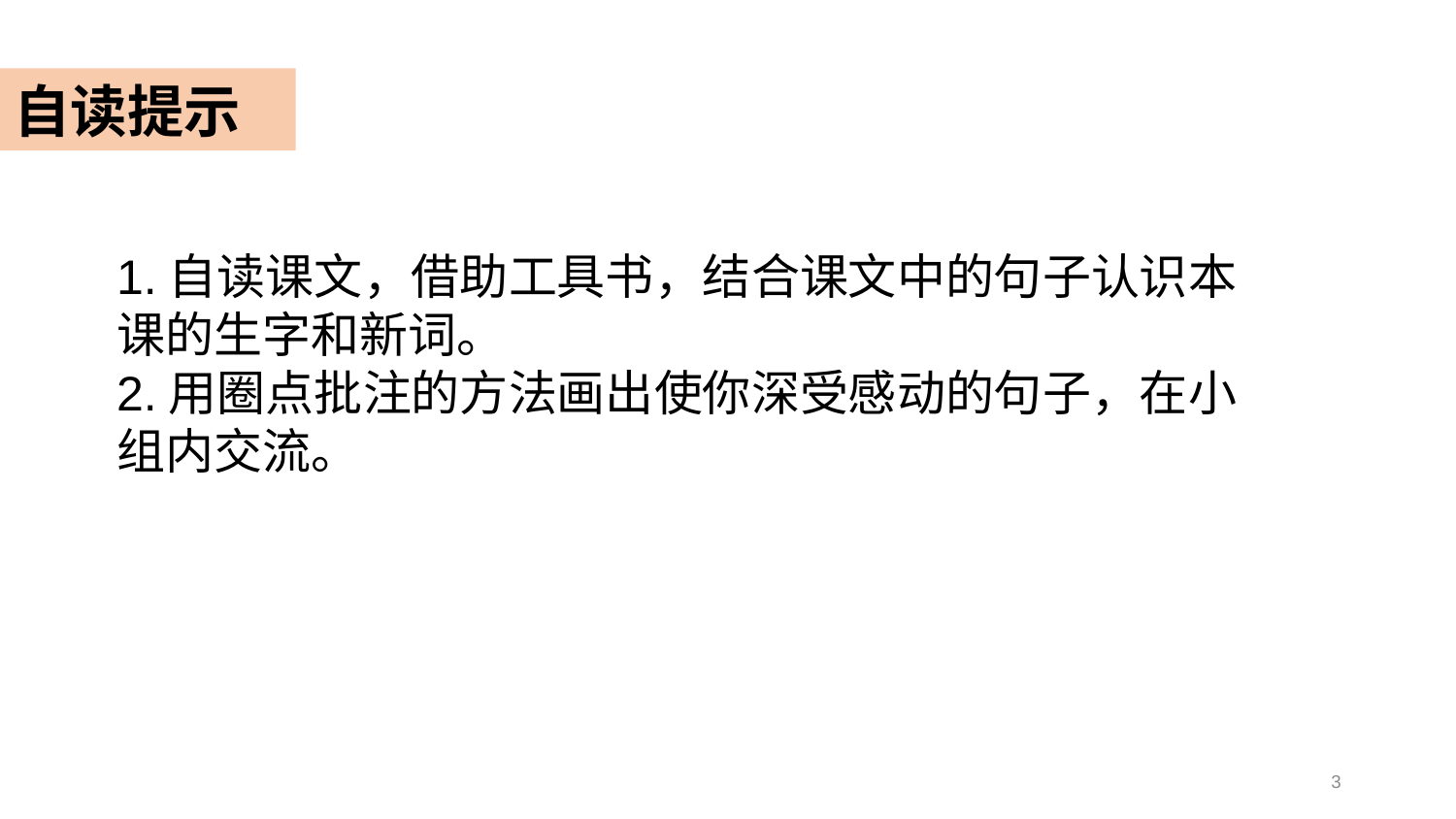

自读提示
1.自读课文，借助工具书，结合课文中的句子认识本课的生字和新词。
2.用圈点批注的方法画出使你深受感动的句子，在小组内交流。
3